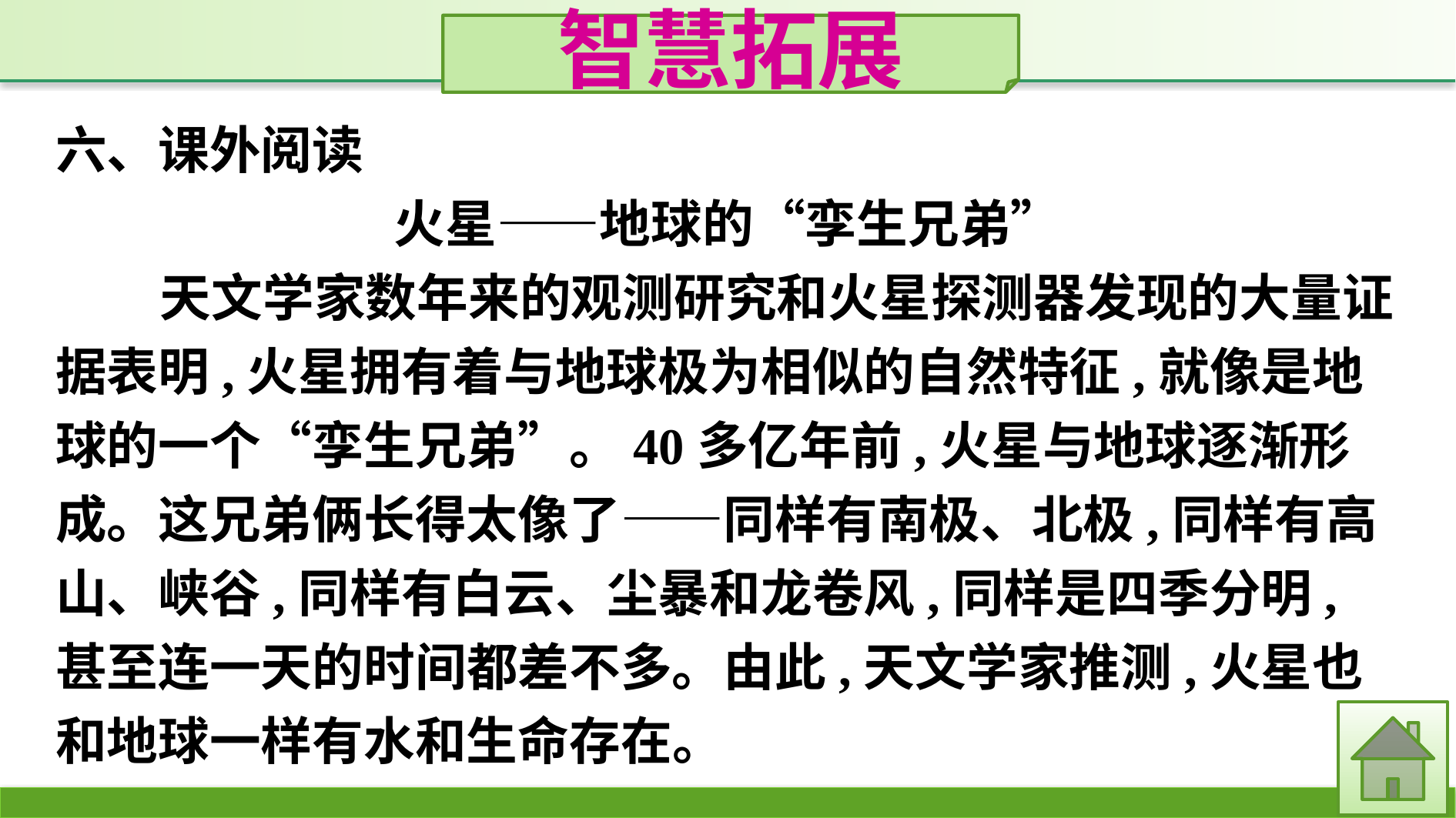

智慧拓展
六、课外阅读
火星——地球的“孪生兄弟”
天文学家数年来的观测研究和火星探测器发现的大量证据表明,火星拥有着与地球极为相似的自然特征,就像是地球的一个“孪生兄弟”。40多亿年前,火星与地球逐渐形成。这兄弟俩长得太像了——同样有南极、北极,同样有高山、峡谷,同样有白云、尘暴和龙卷风,同样是四季分明,甚至连一天的时间都差不多。由此,天文学家推测,火星也和地球一样有水和生命存在。